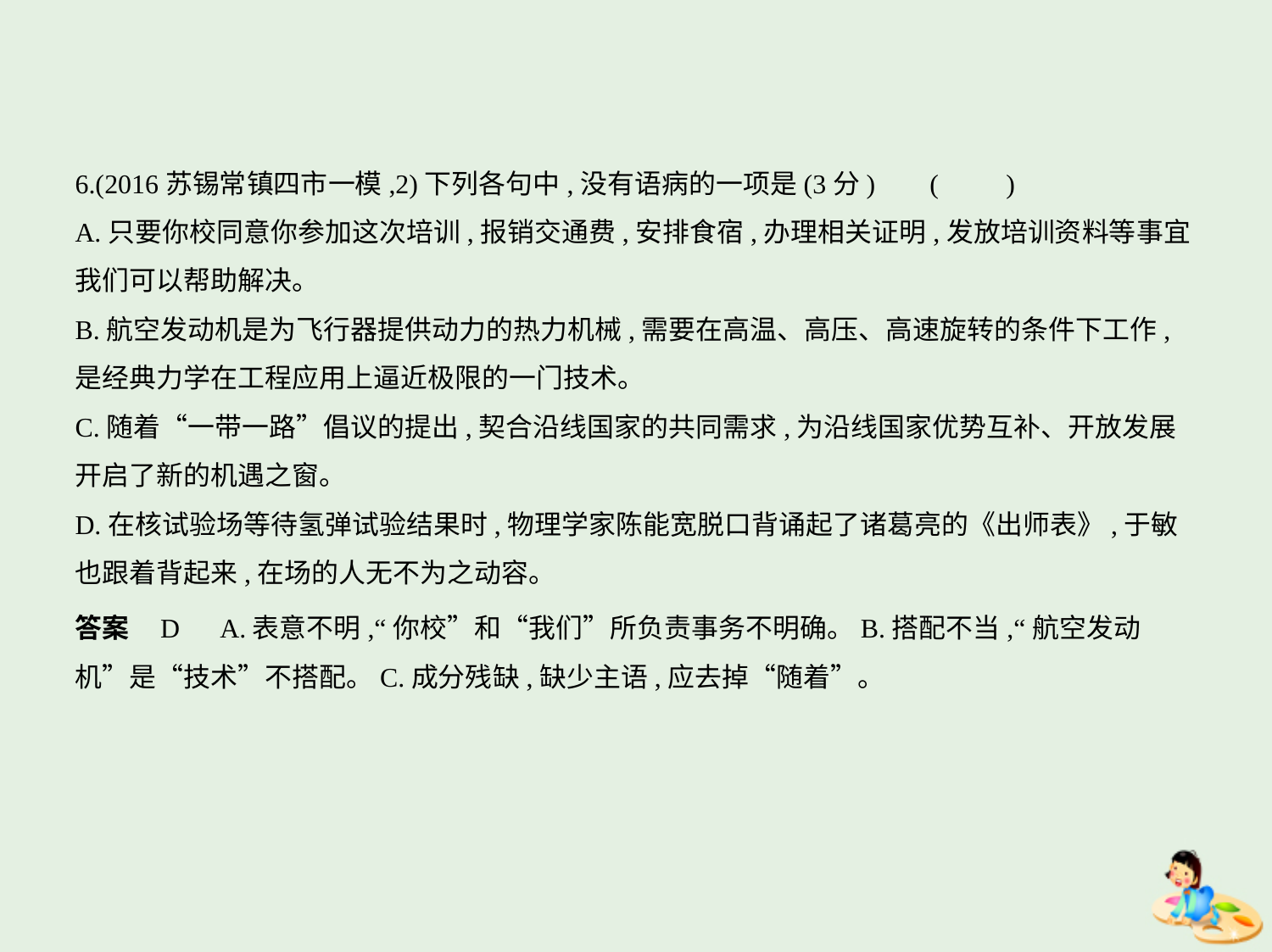

6.(2016苏锡常镇四市一模,2)下列各句中,没有语病的一项是(3分)     (　　)
A.只要你校同意你参加这次培训,报销交通费,安排食宿,办理相关证明,发放培训资料等事宜
我们可以帮助解决。
B.航空发动机是为飞行器提供动力的热力机械,需要在高温、高压、高速旋转的条件下工作,
是经典力学在工程应用上逼近极限的一门技术。
C.随着“一带一路”倡议的提出,契合沿线国家的共同需求,为沿线国家优势互补、开放发展
开启了新的机遇之窗。
D.在核试验场等待氢弹试验结果时,物理学家陈能宽脱口背诵起了诸葛亮的《出师表》,于敏
也跟着背起来,在场的人无不为之动容。
答案    D　A.表意不明,“你校”和“我们”所负责事务不明确。B.搭配不当,“航空发动
机”是“技术”不搭配。C.成分残缺,缺少主语,应去掉“随着”。